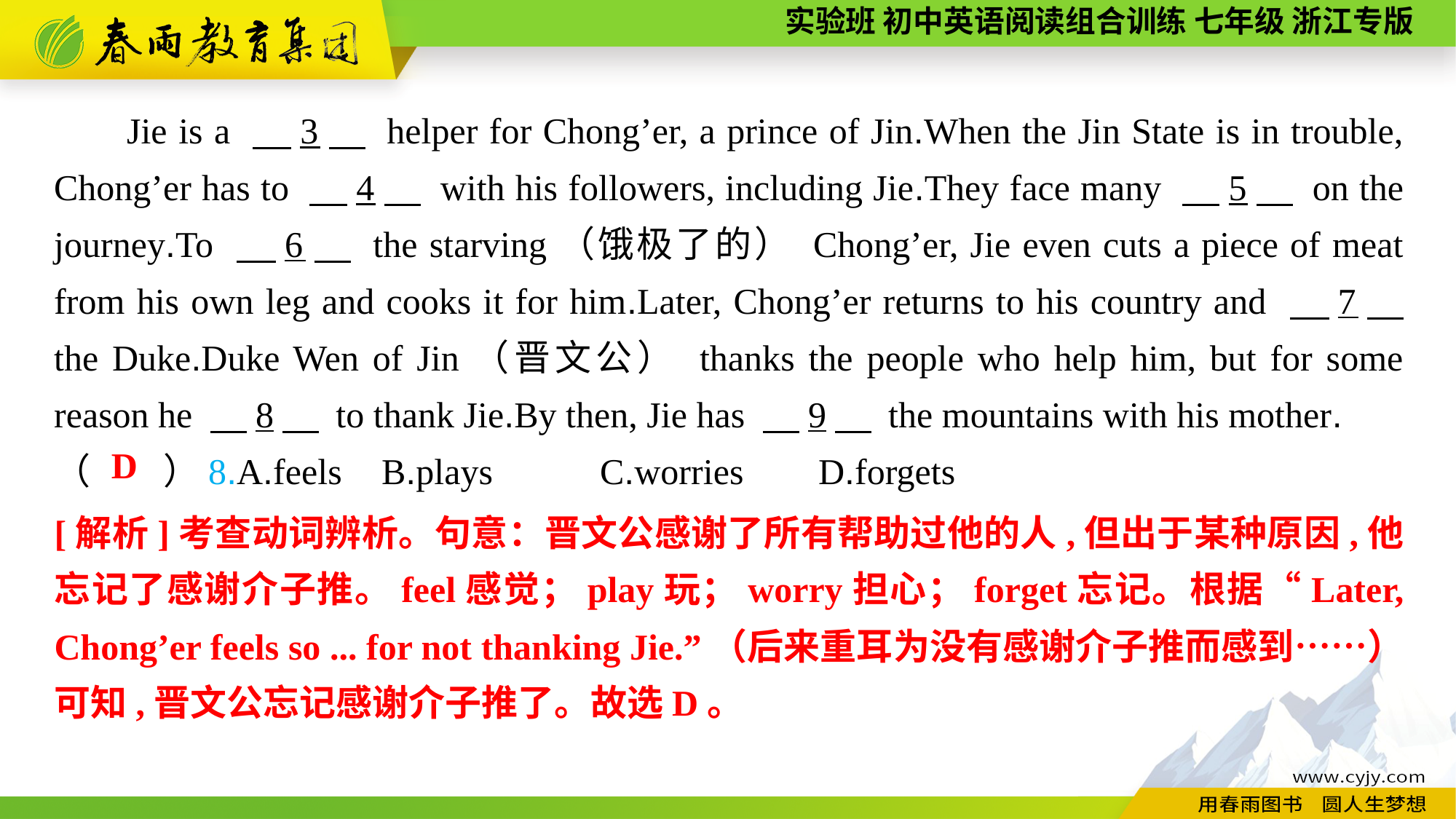

Jie is a 　3　 helper for Chong’er, a prince of Jin.When the Jin State is in trouble, Chong’er has to 　4　 with his followers, including Jie.They face many 　5　 on the journey.To 　6　 the starving（饿极了的） Chong’er, Jie even cuts a piece of meat from his own leg and cooks it for him.Later, Chong’er returns to his country and 　7　 the Duke.Duke Wen of Jin（晋文公） thanks the people who help him, but for some reason he 　8　 to thank Jie.By then, Jie has 　9　 the mountains with his mother.
（　　）8.A.feels	B.plays	C.worries	D.forgets
D
[解析]考查动词辨析。句意：晋文公感谢了所有帮助过他的人,但出于某种原因,他忘记了感谢介子推。feel感觉；play玩；worry担心；forget忘记。根据“Later, Chong’er feels so ... for not thanking Jie.”（后来重耳为没有感谢介子推而感到……）可知,晋文公忘记感谢介子推了。故选D。